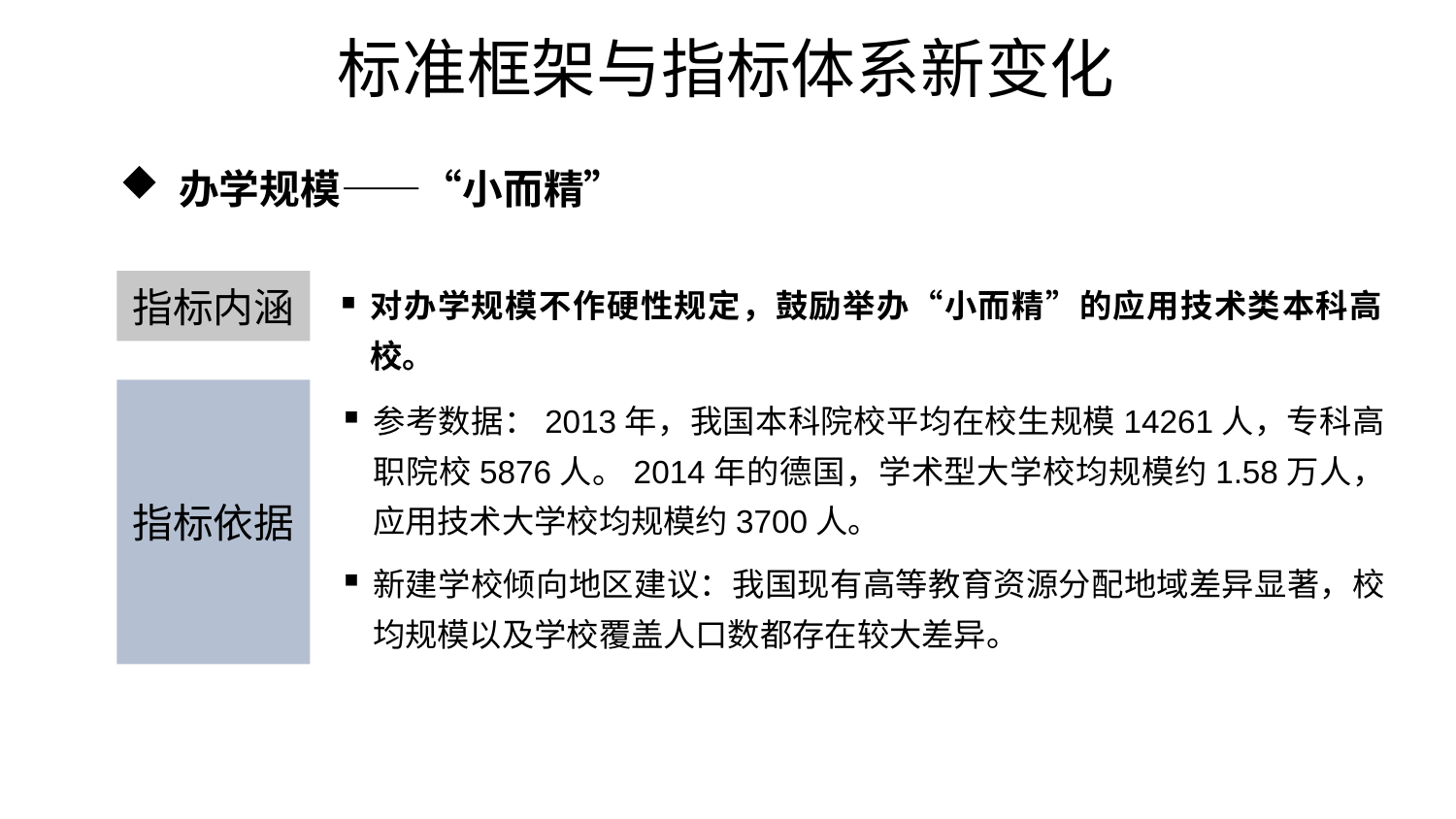

# 标准框架与指标体系新变化
 办学规模——“小而精”
对办学规模不作硬性规定，鼓励举办“小而精”的应用技术类本科高校。
指标内涵
指标依据
参考数据：2013年，我国本科院校平均在校生规模14261人，专科高职院校5876人。2014年的德国，学术型大学校均规模约1.58万人，应用技术大学校均规模约3700人。
新建学校倾向地区建议：我国现有高等教育资源分配地域差异显著，校均规模以及学校覆盖人口数都存在较大差异。